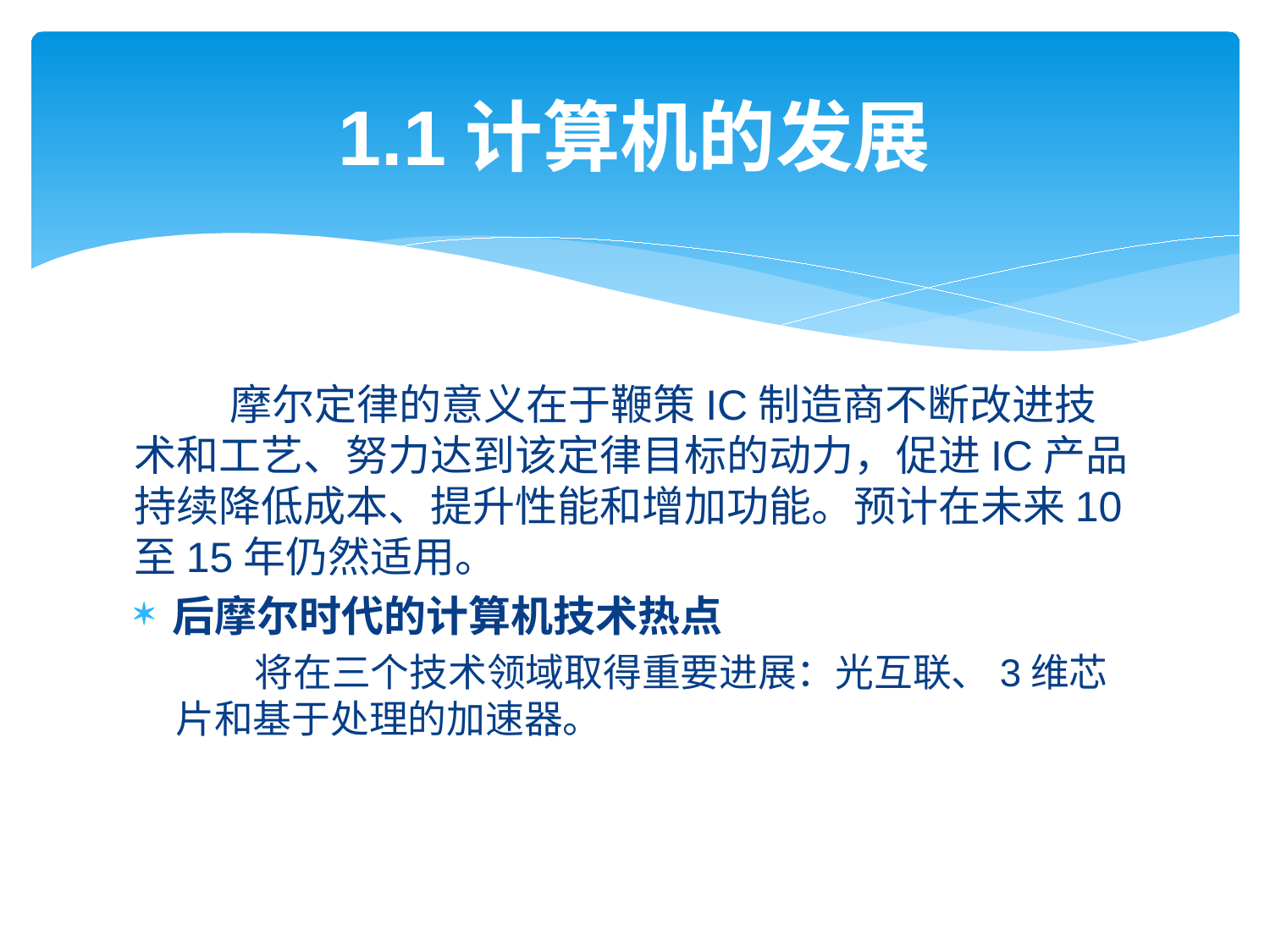

# 1.1计算机的发展
         摩尔定律的意义在于鞭策IC制造商不断改进技术和工艺、努力达到该定律目标的动力，促进IC产品持续降低成本、提升性能和增加功能。预计在未来10至15年仍然适用。
后摩尔时代的计算机技术热点
        将在三个技术领域取得重要进展：光互联、3维芯片和基于处理的加速器。